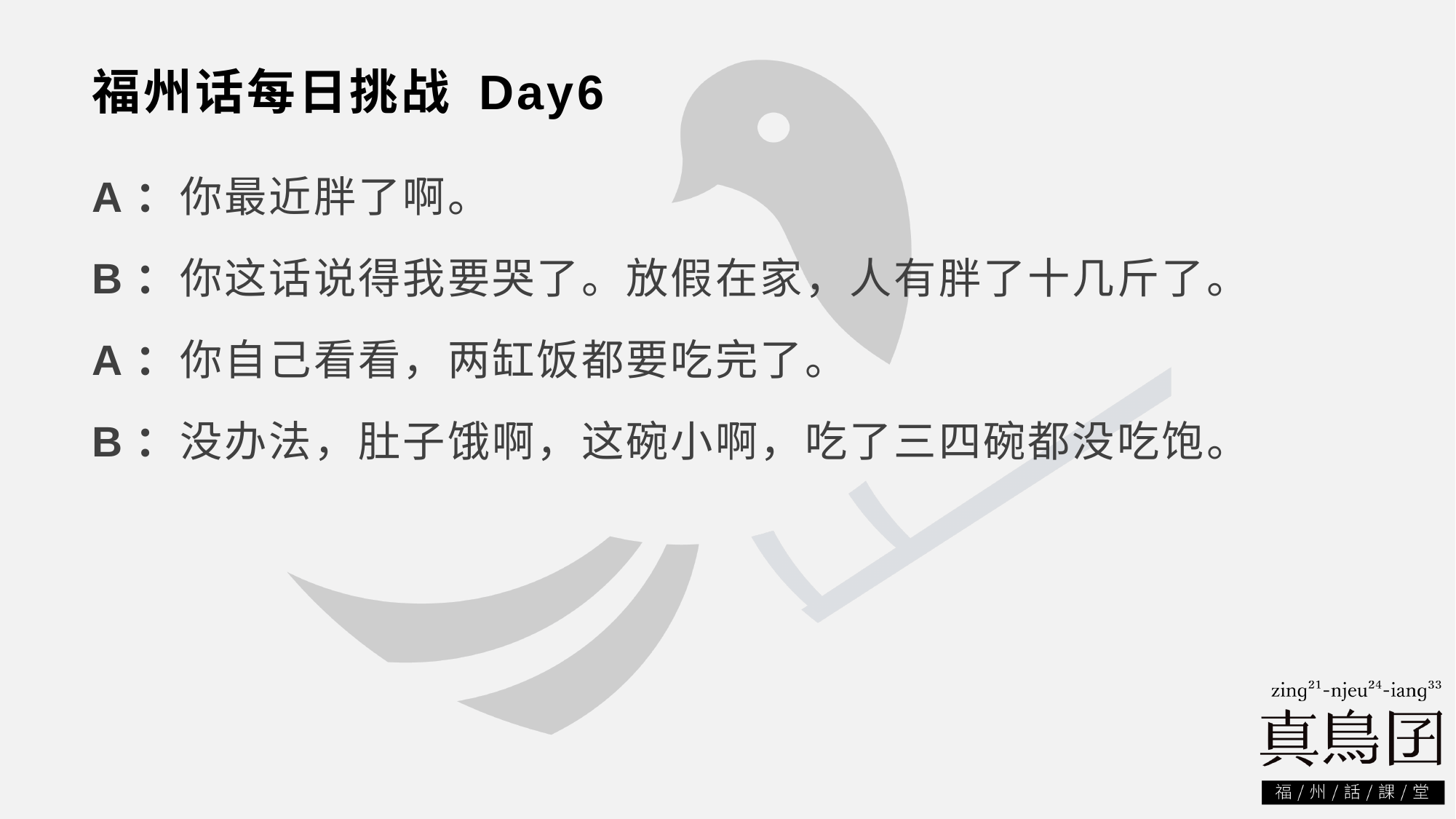

# 福州话每日挑战 Day6
A：你最近胖了啊。
B：你这话说得我要哭了。放假在家，人有胖了十几斤了。
A：你自己看看，两缸饭都要吃完了。
B：没办法，肚子饿啊，这碗小啊，吃了三四碗都没吃饱。